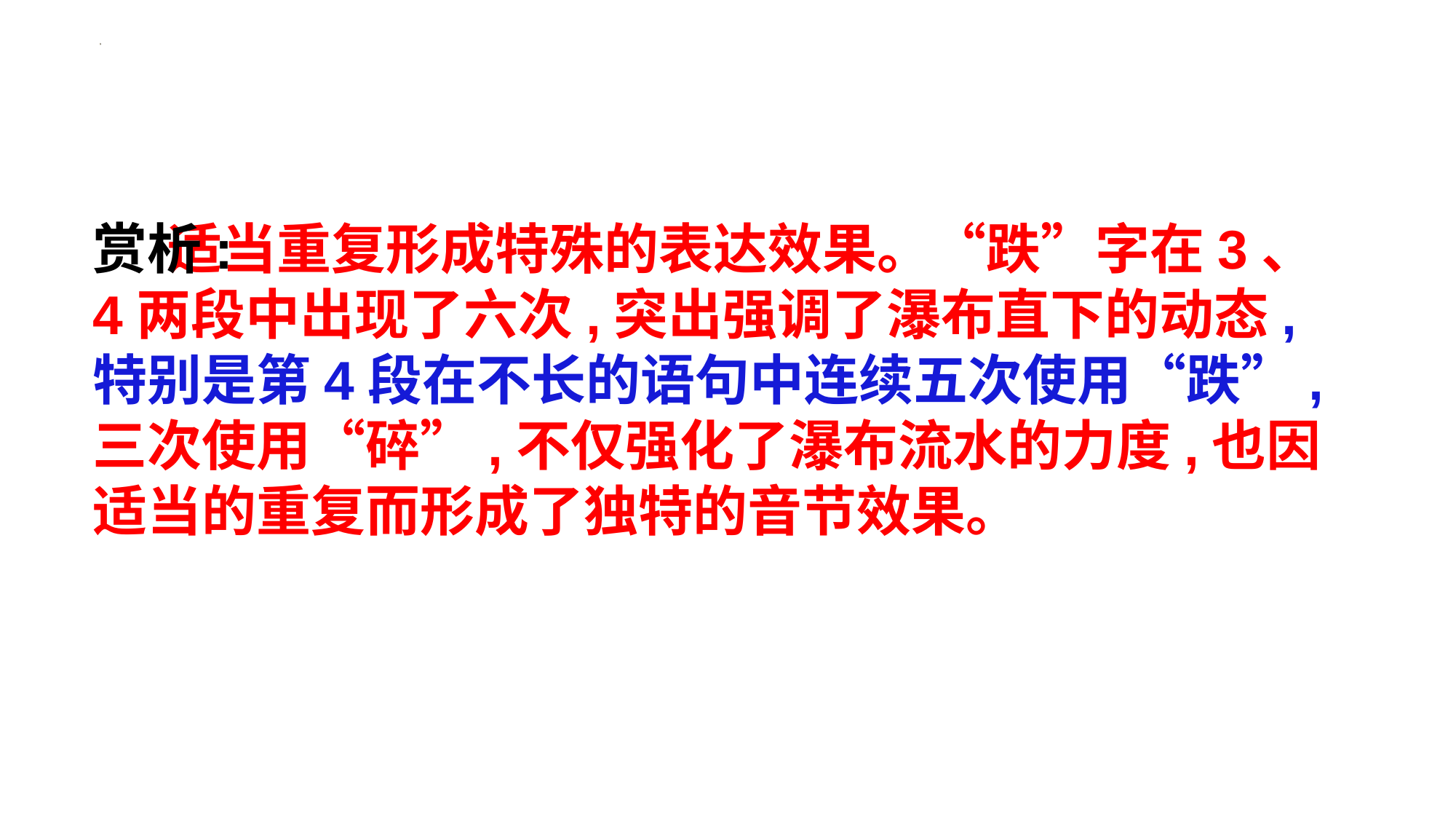

适当重复形成特殊的表达效果。“跌”字在3、4两段中出现了六次,突出强调了瀑布直下的动态,特别是第4段在不长的语句中连续五次使用“跌”,三次使用“碎”,不仅强化了瀑布流水的力度,也因适当的重复而形成了独特的音节效果。
赏析: